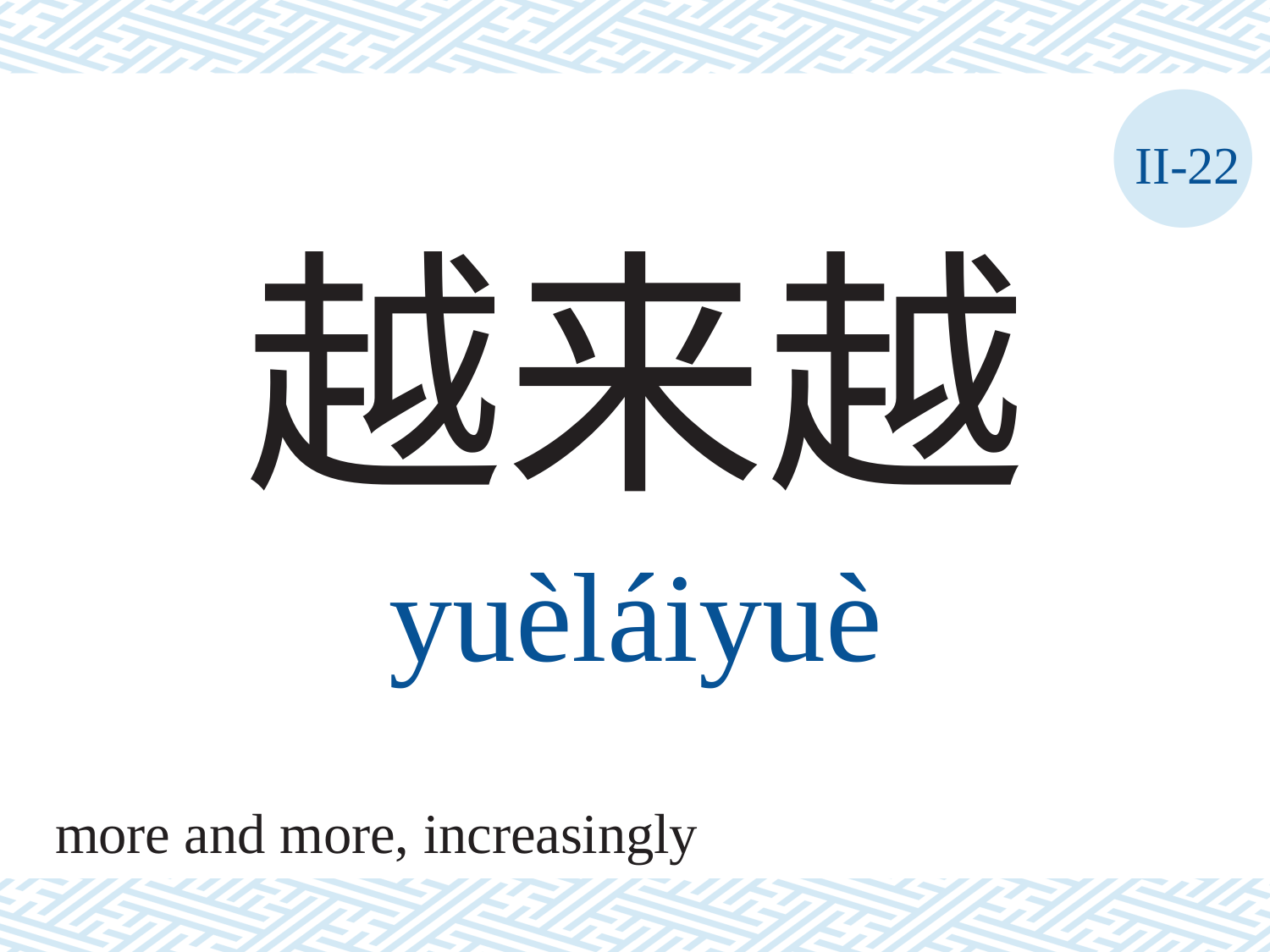

II-22
越来越
yuèláiyuè
more and more, increasingly